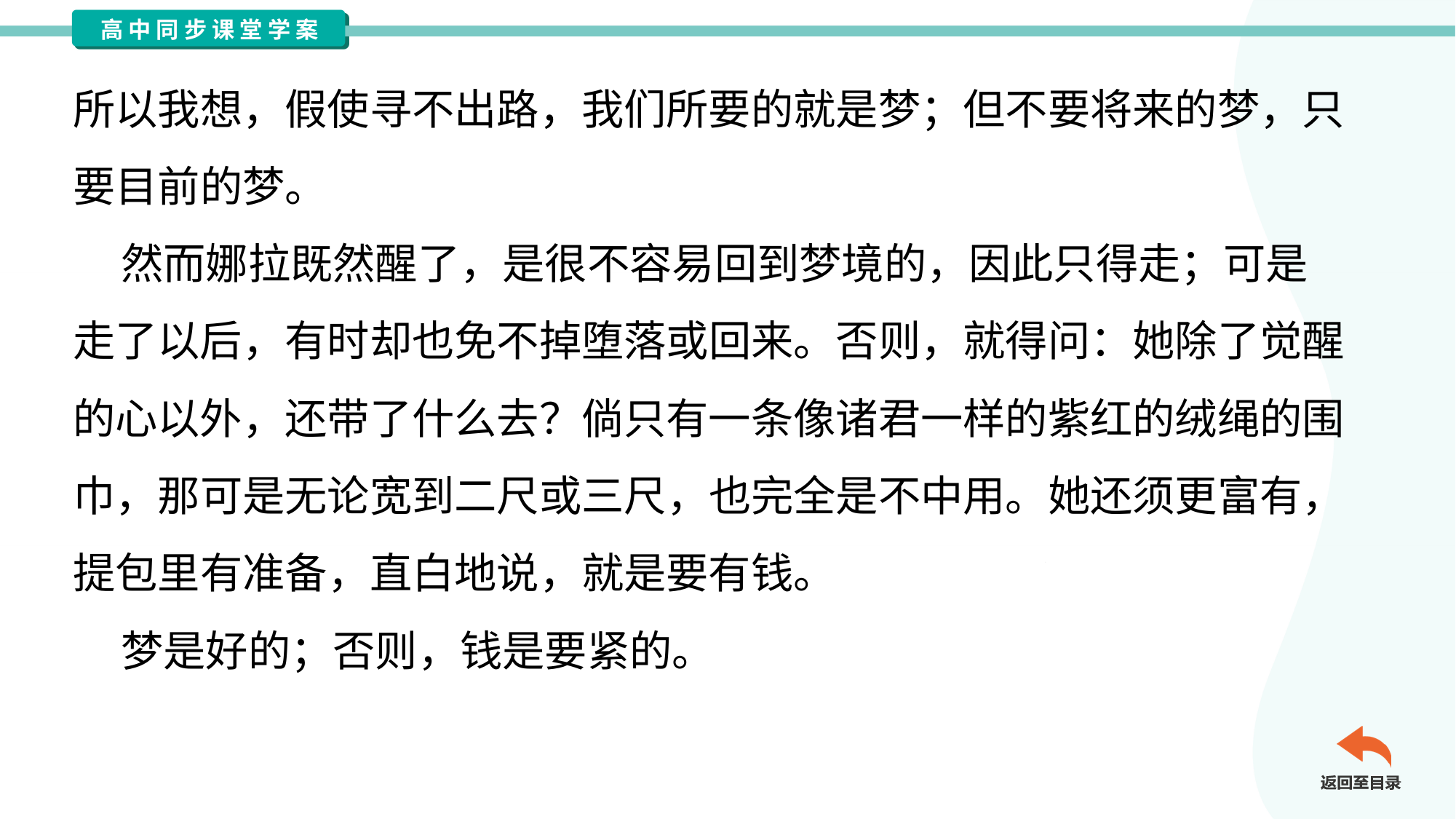

所以我想，假使寻不出路，我们所要的就是梦；但不要将来的梦，只
要目前的梦。
    然而娜拉既然醒了，是很不容易回到梦境的，因此只得走；可是
走了以后，有时却也免不掉堕落或回来。否则，就得问：她除了觉醒
的心以外，还带了什么去？倘只有一条像诸君一样的紫红的绒绳的围
巾，那可是无论宽到二尺或三尺，也完全是不中用。她还须更富有，
提包里有准备，直白地说，就是要有钱。
    梦是好的；否则，钱是要紧的。